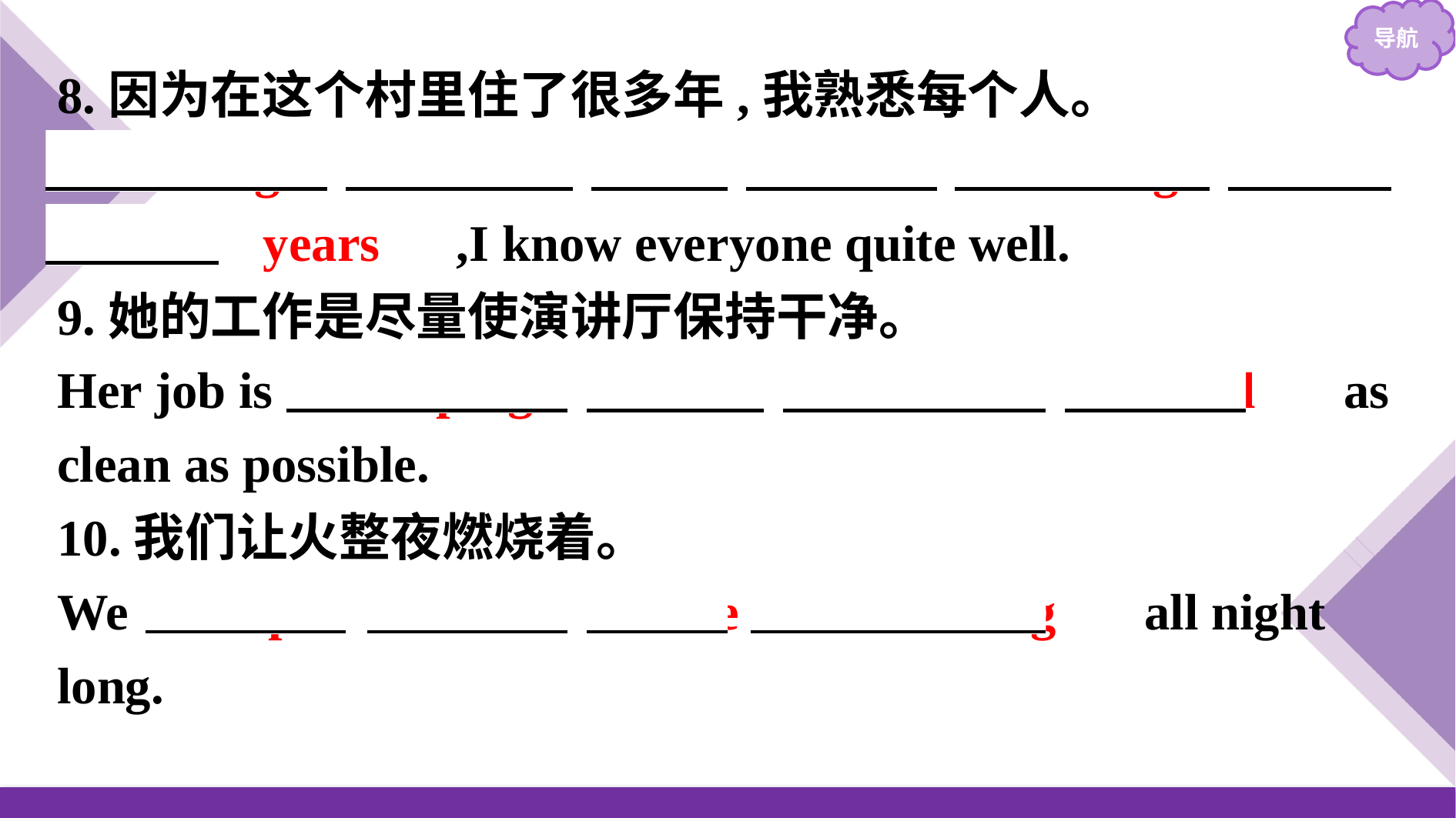

8.因为在这个村里住了很多年,我熟悉每个人。
　Having　 　lived　 　in　 　the　 　village　 　for　 　years　,I know everyone quite well.
9.她的工作是尽量使演讲厅保持干净。
Her job is 　keeping　 　the　 　lecture　 　hall　 as clean as possible.
10.我们让火整夜燃烧着。
We 　kept　 　the　 　fire　 　burning　 all night long.